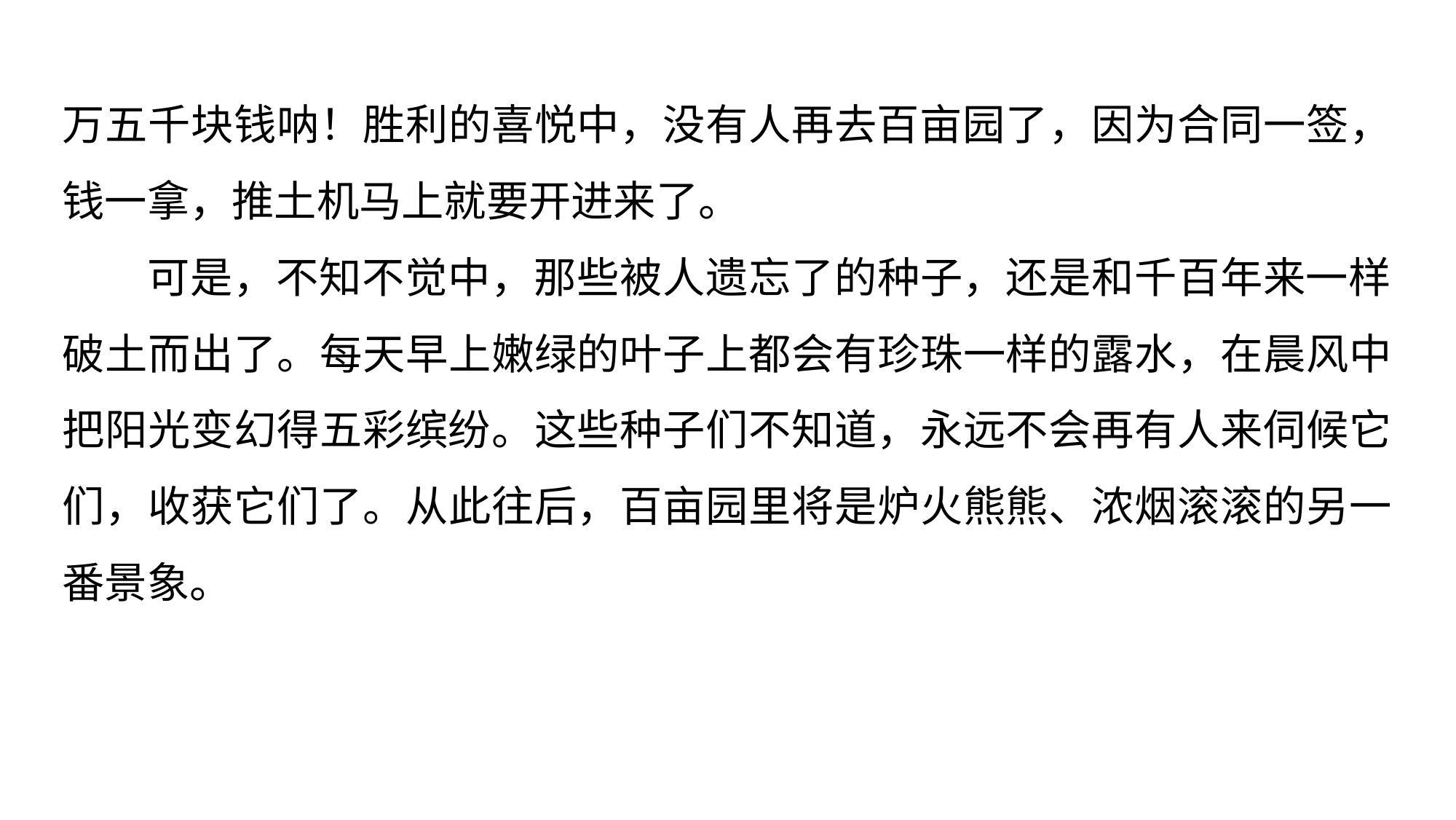

万五千块钱呐！胜利的喜悦中，没有人再去百亩园了，因为合同一签，钱一拿，推土机马上就要开进来了。
可是，不知不觉中，那些被人遗忘了的种子，还是和千百年来一样破土而出了。每天早上嫩绿的叶子上都会有珍珠一样的露水，在晨风中把阳光变幻得五彩缤纷。这些种子们不知道，永远不会再有人来伺候它们，收获它们了。从此往后，百亩园里将是炉火熊熊、浓烟滚滚的另一番景象。